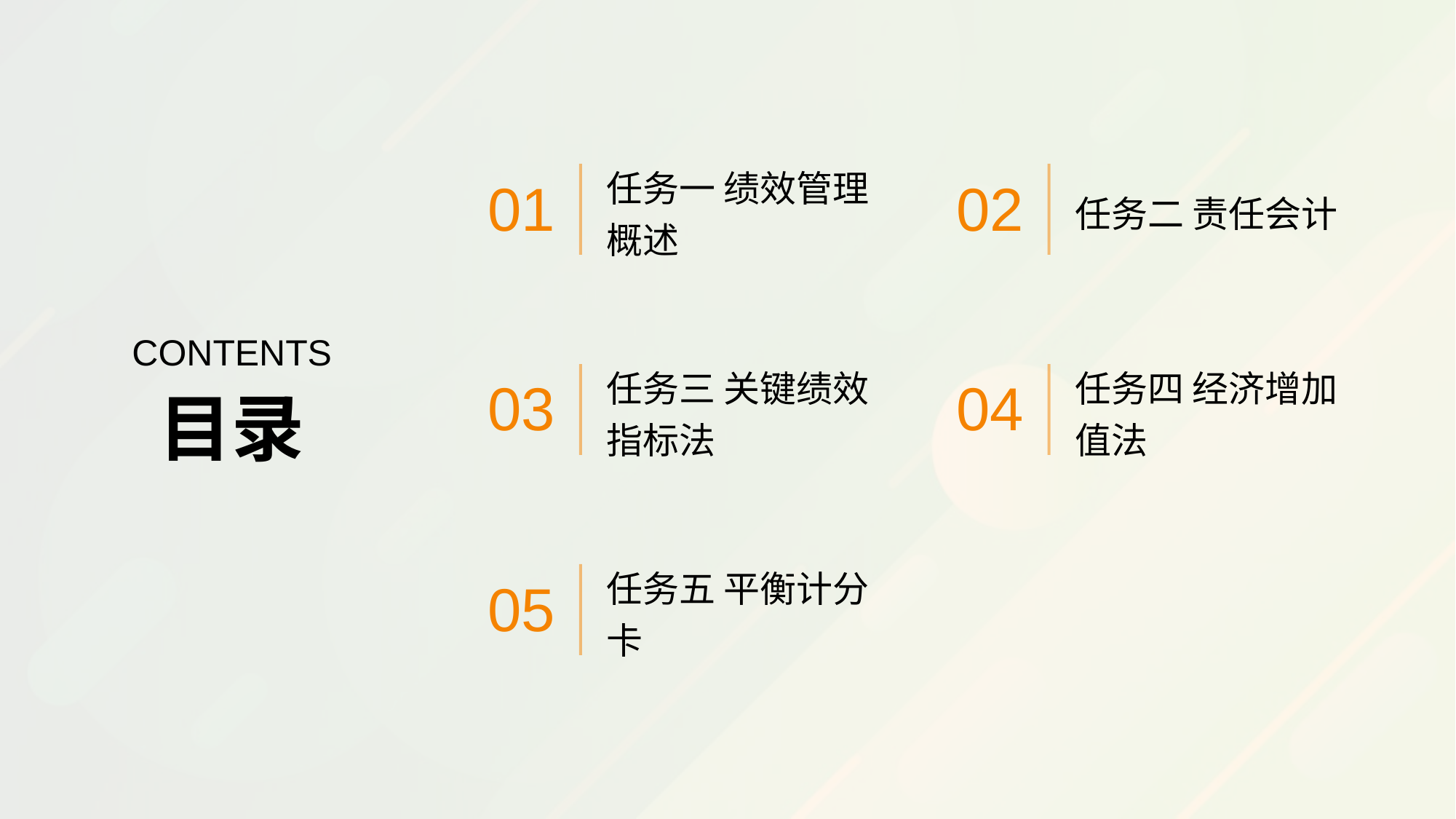

任务一 绩效管理概述
任务二 责任会计

01
02
CONTENTS
任务三 关键绩效指标法
任务四 经济增加值法

03
04
目录
任务五 平衡计分卡

05